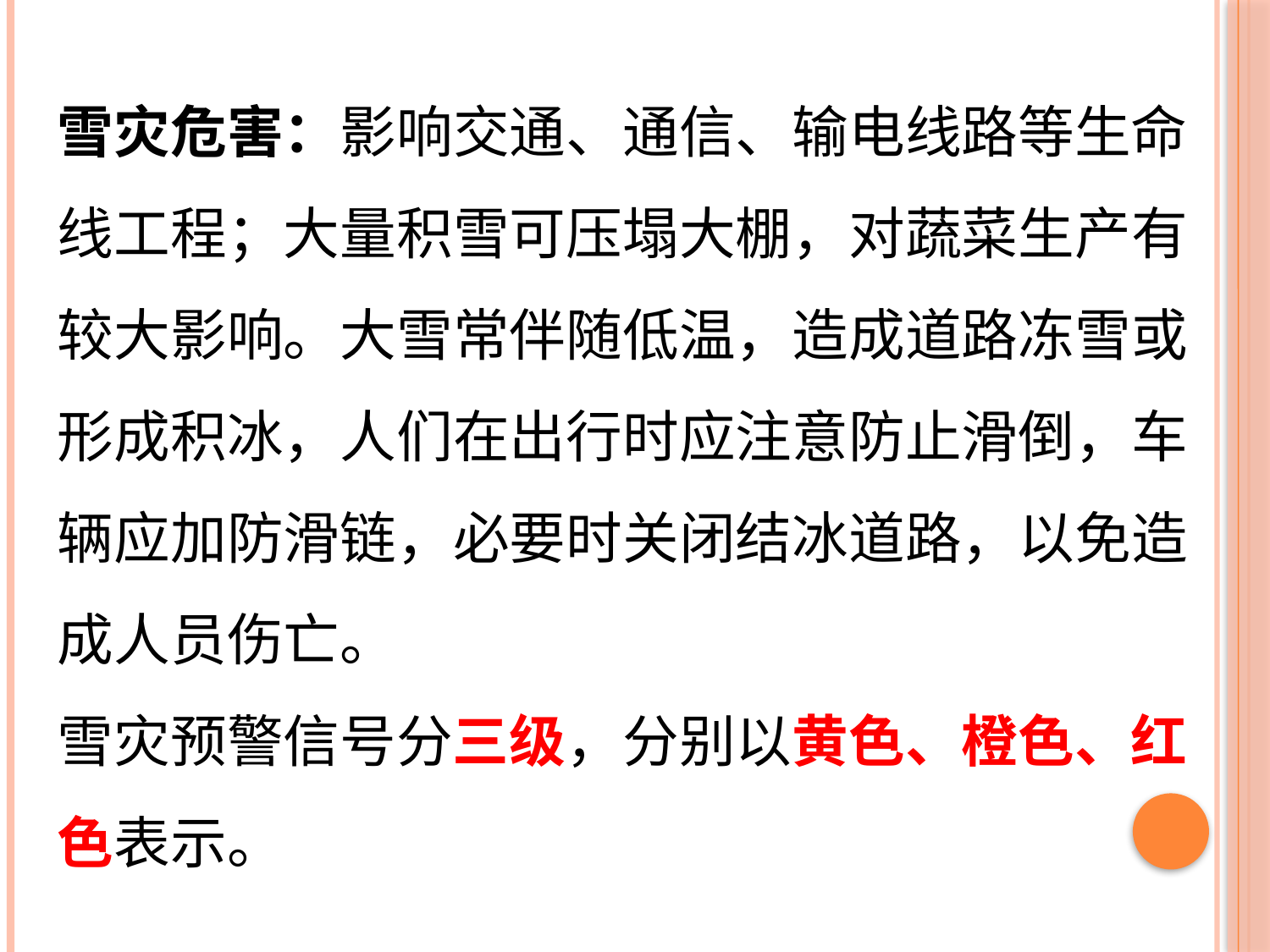

雪灾危害：影响交通、通信、输电线路等生命线工程；大量积雪可压塌大棚，对蔬菜生产有较大影响。大雪常伴随低温，造成道路冻雪或形成积冰，人们在出行时应注意防止滑倒，车辆应加防滑链，必要时关闭结冰道路，以免造成人员伤亡。
雪灾预警信号分三级，分别以黄色、橙色、红色表示。